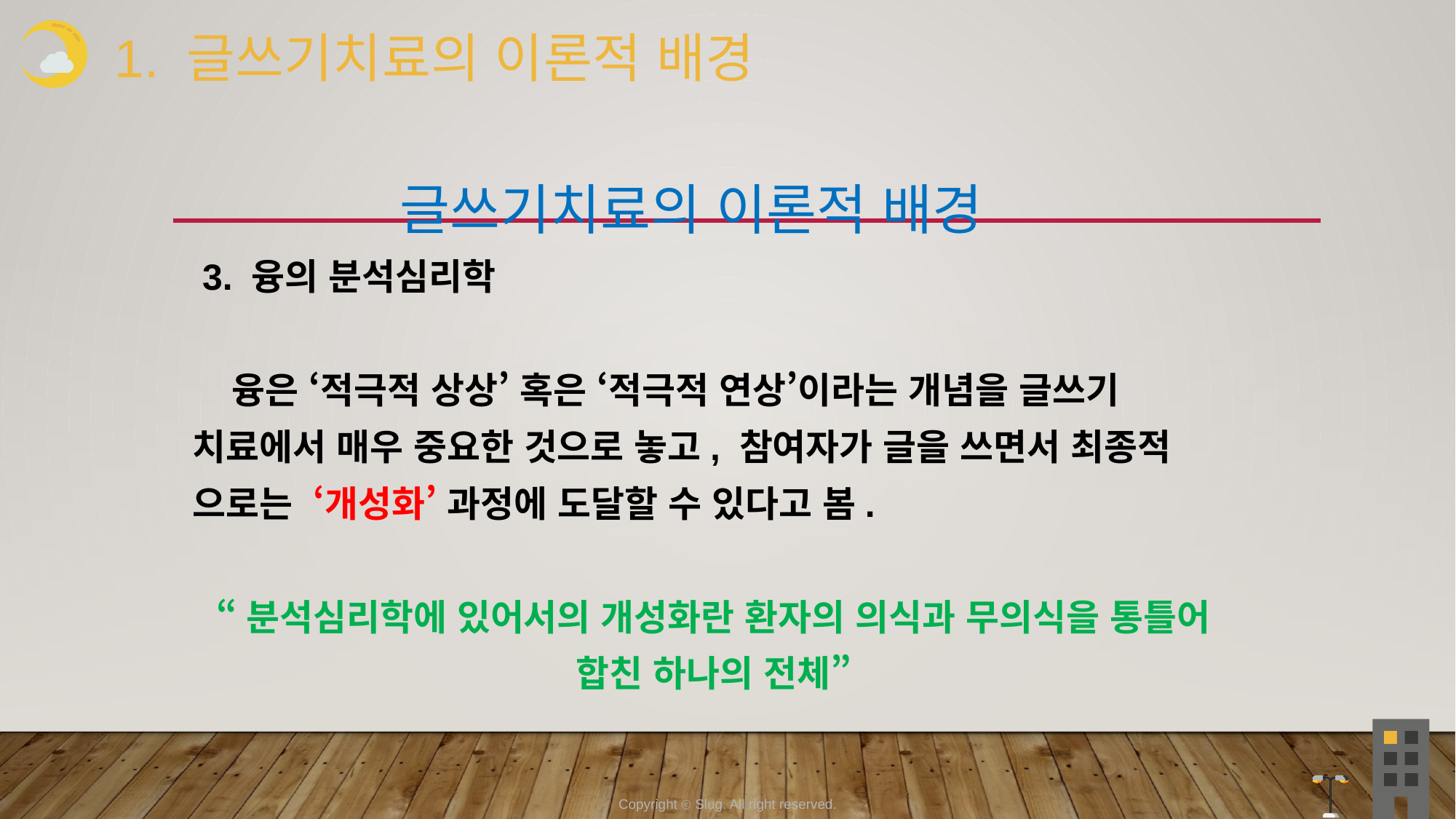

1. 글쓰기치료의 이론적 배경

                글쓰기치료의 이론적 배경
 3. 융의 분석심리학

   융은 ‘적극적 상상’ 혹은 ‘적극적 연상’이라는 개념을 글쓰기 치료에서 매우 중요한 것으로 놓고, 참여자가 글을 쓰면서 최종적
으로는  ‘개성화’ 과정에 도달할 수 있다고 봄.

“분석심리학에 있어서의 개성화란 환자의 의식과 무의식을 통틀어 합친 하나의 전체”

Copyright ⓒ Slug. All right reserved.